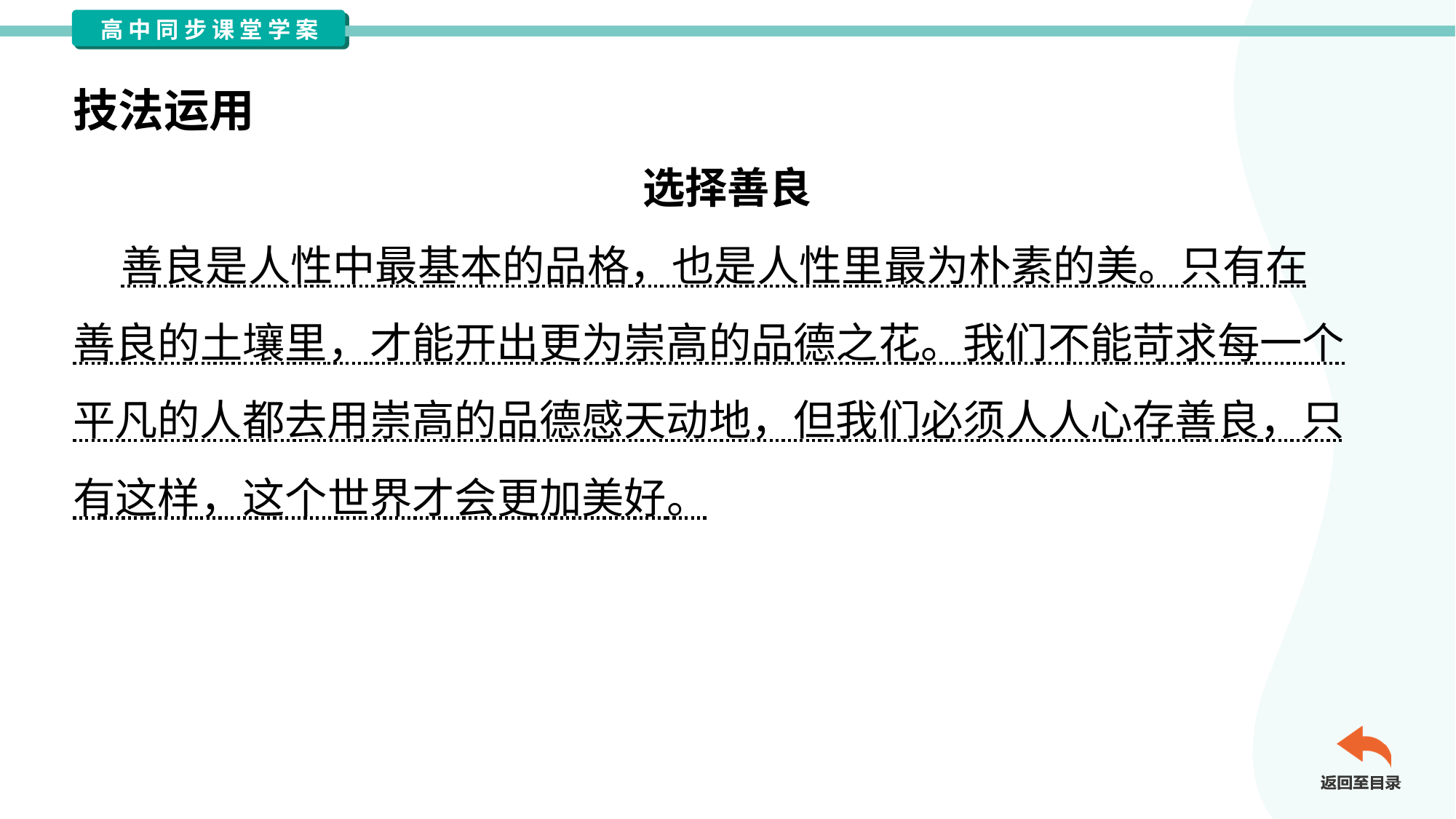

技法运用
选择善良
    善良是人性中最基本的品格，也是人性里最为朴素的美。只有在
善良的土壤里，才能开出更为崇高的品德之花。我们不能苛求每一个
平凡的人都去用崇高的品德感天动地，但我们必须人人心存善良，只
有这样，这个世界才会更加美好。